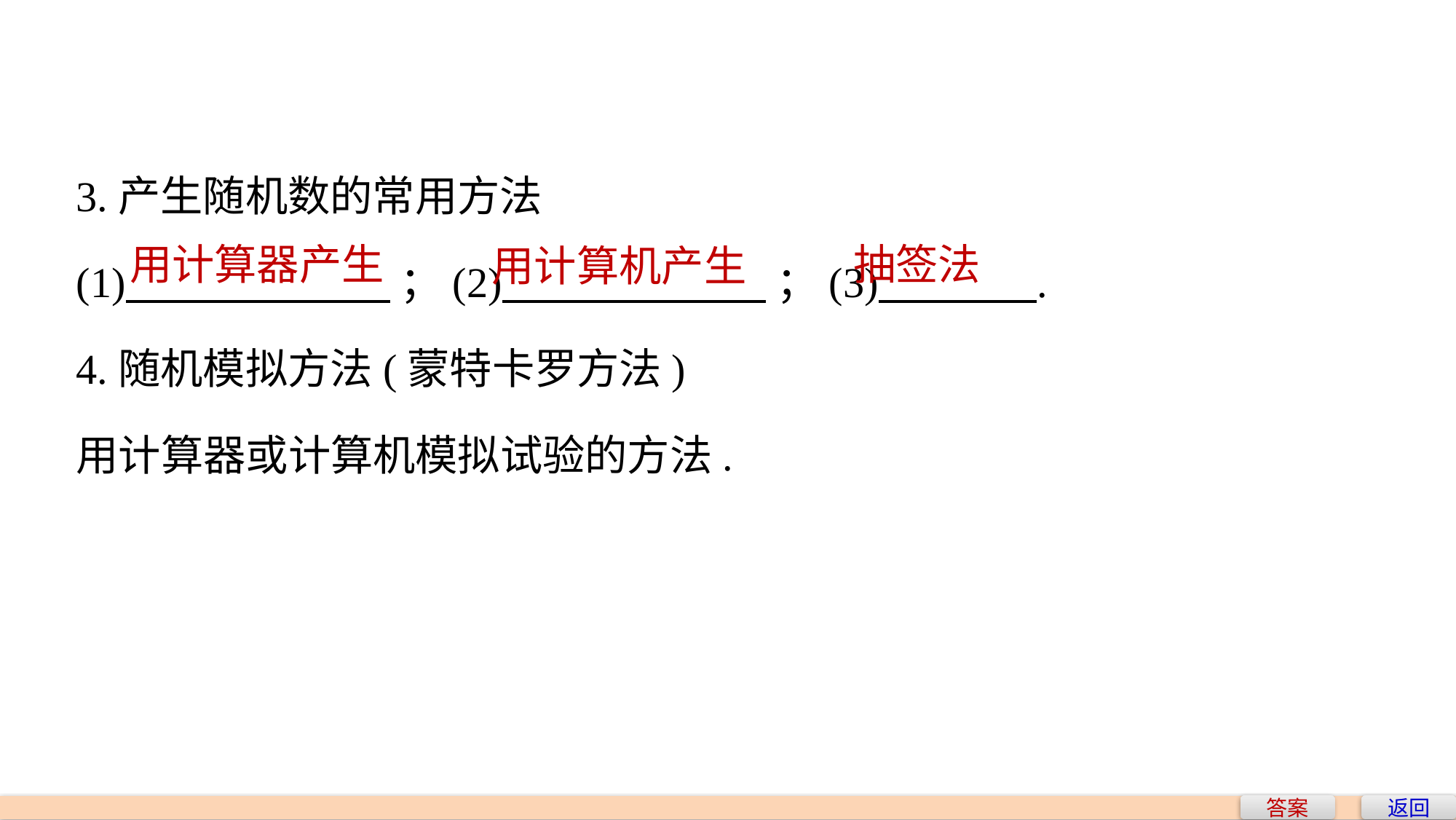

3.产生随机数的常用方法
(1)                         ；(2)                         ；(3)               .
4.随机模拟方法(蒙特卡罗方法)
用计算器或计算机模拟试验的方法.
用计算器产生
抽签法
用计算机产生
答案
返回